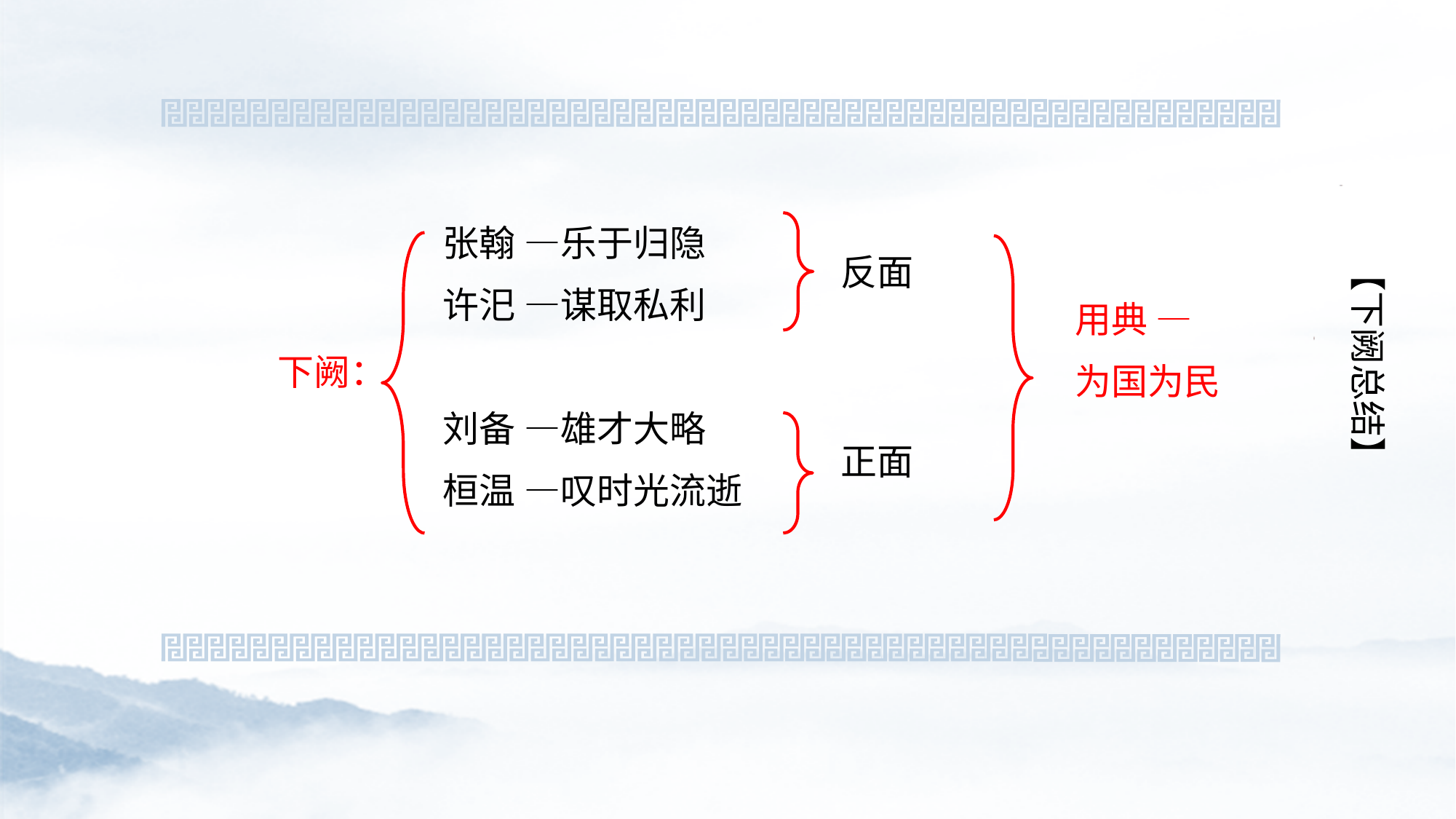

【下阙总结】
张翰 —乐于归隐
许汜 —谋取私利

刘备 —雄才大略
桓温 —叹时光流逝

反面
用典 —
为国为民
下阙：

正面